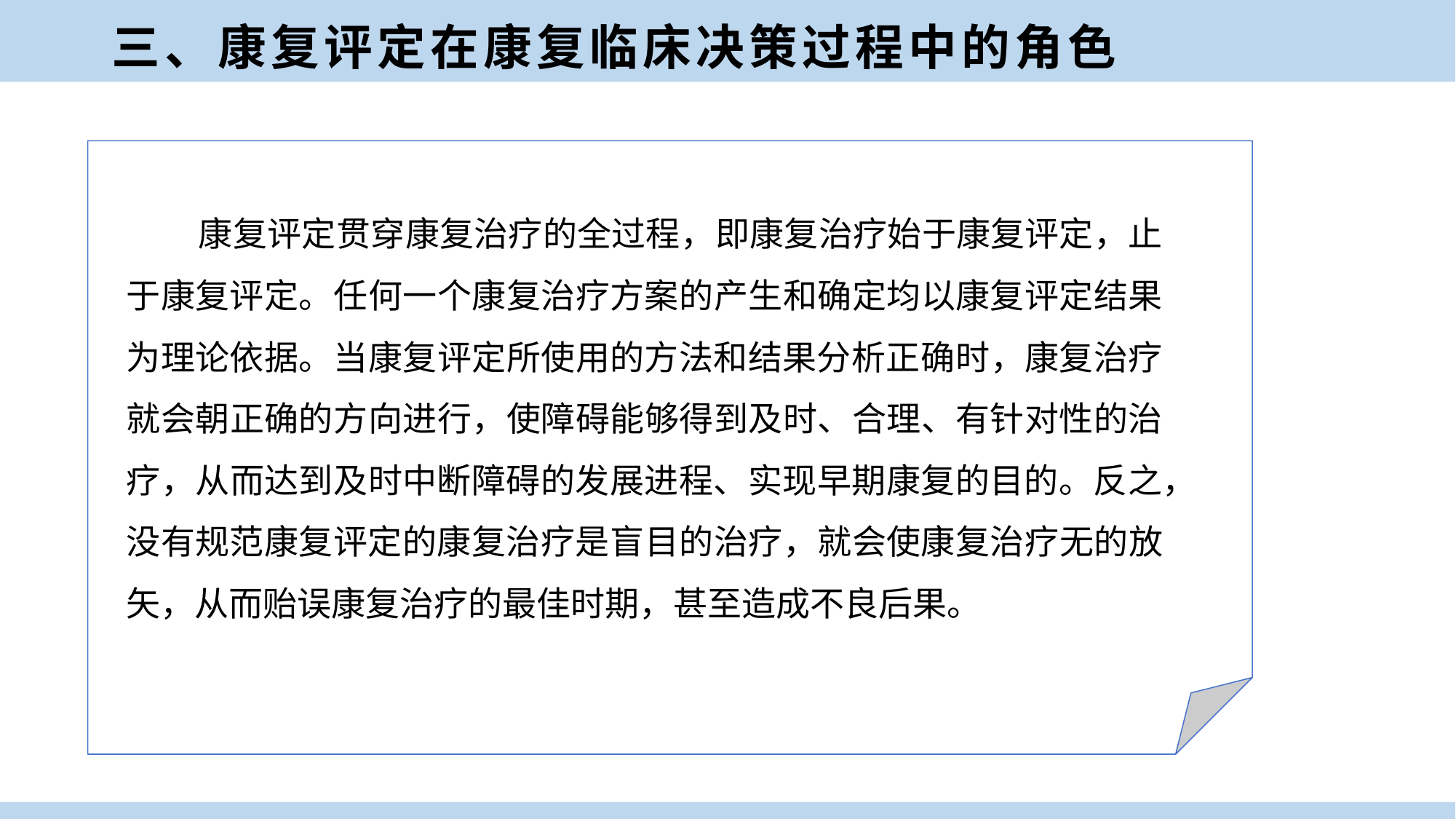

三、康复评定在康复临床决策过程中的角色

 康复评定贯穿康复治疗的全过程，即康复治疗始于康复评定，止于康复评定。任何一个康复治疗方案的产生和确定均以康复评定结果为理论依据。当康复评定所使用的方法和结果分析正确时，康复治疗就会朝正确的方向进行，使障碍能够得到及时、合理、有针对性的治疗，从而达到及时中断障碍的发展进程、实现早期康复的目的。反之，没有规范康复评定的康复治疗是盲目的治疗，就会使康复治疗无的放矢，从而贻误康复治疗的最佳时期，甚至造成不良后果。